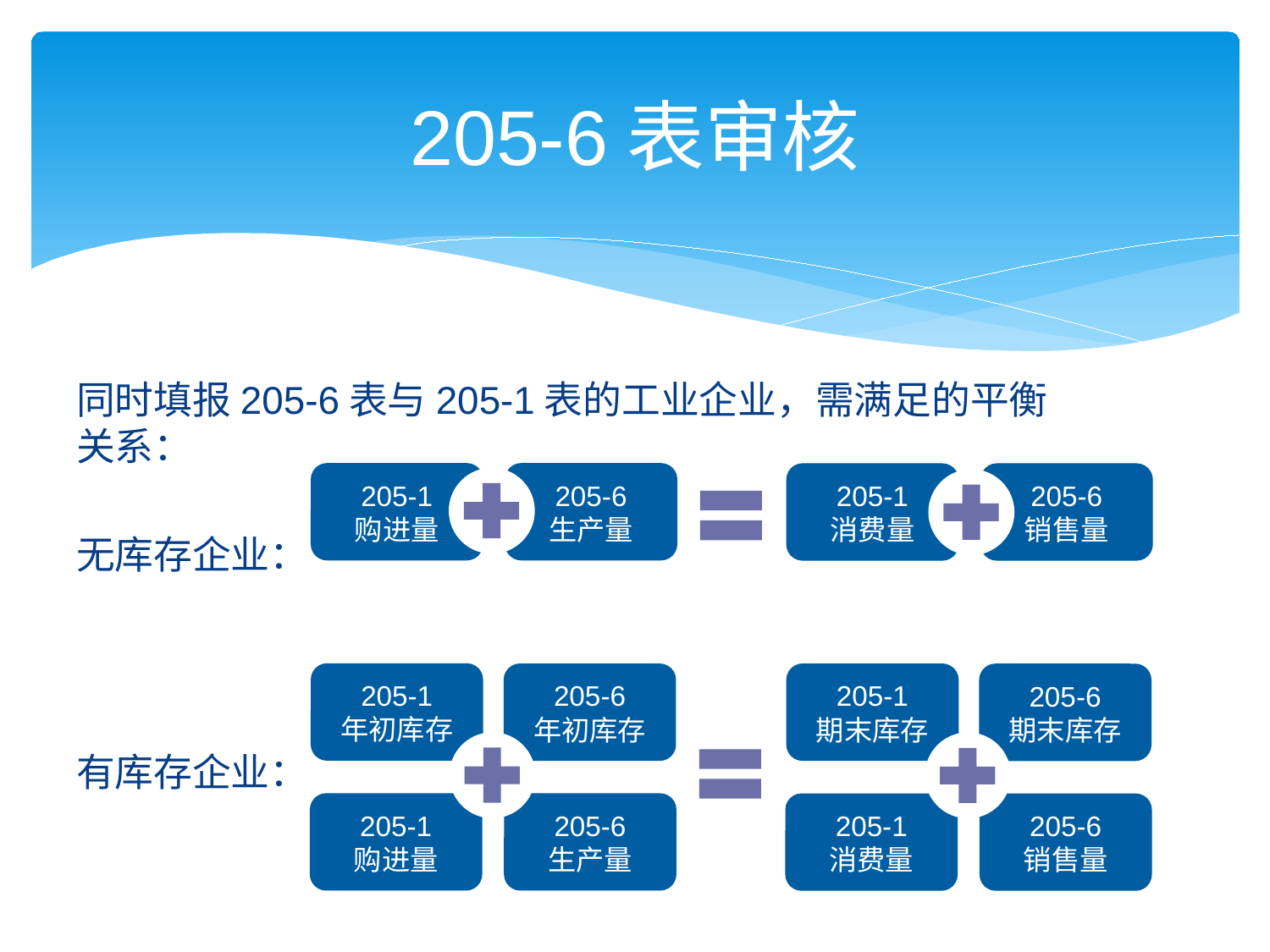

# 205-6表审核
同时填报205-6表与205-1表的工业企业，需满足的平衡关系：

无库存企业：

有库存企业：
205-1
购进量
205-6
生产量
205-1
消费量
205-6
销售量

205-1
年初库存
205-6
年初库存
205-1
期末库存
205-6
期末库存

205-1
购进量
205-6
生产量
205-1
消费量
205-6
销售量
15